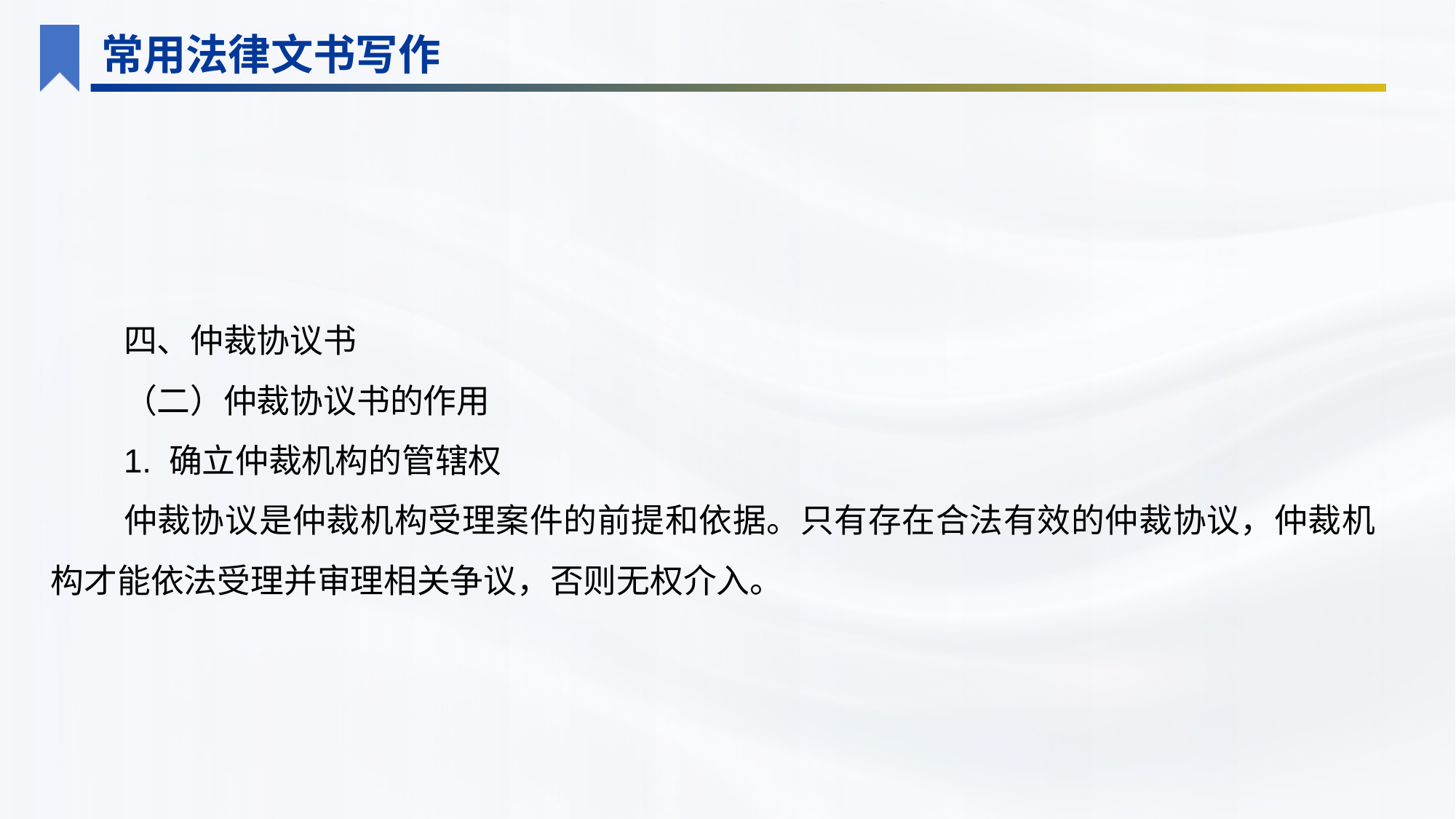

常用法律文书写作
四、仲裁协议书
（二）仲裁协议书的作用
1. 确立仲裁机构的管辖权
仲裁协议是仲裁机构受理案件的前提和依据。只有存在合法有效的仲裁协议，仲裁机构才能依法受理并审理相关争议，否则无权介入。